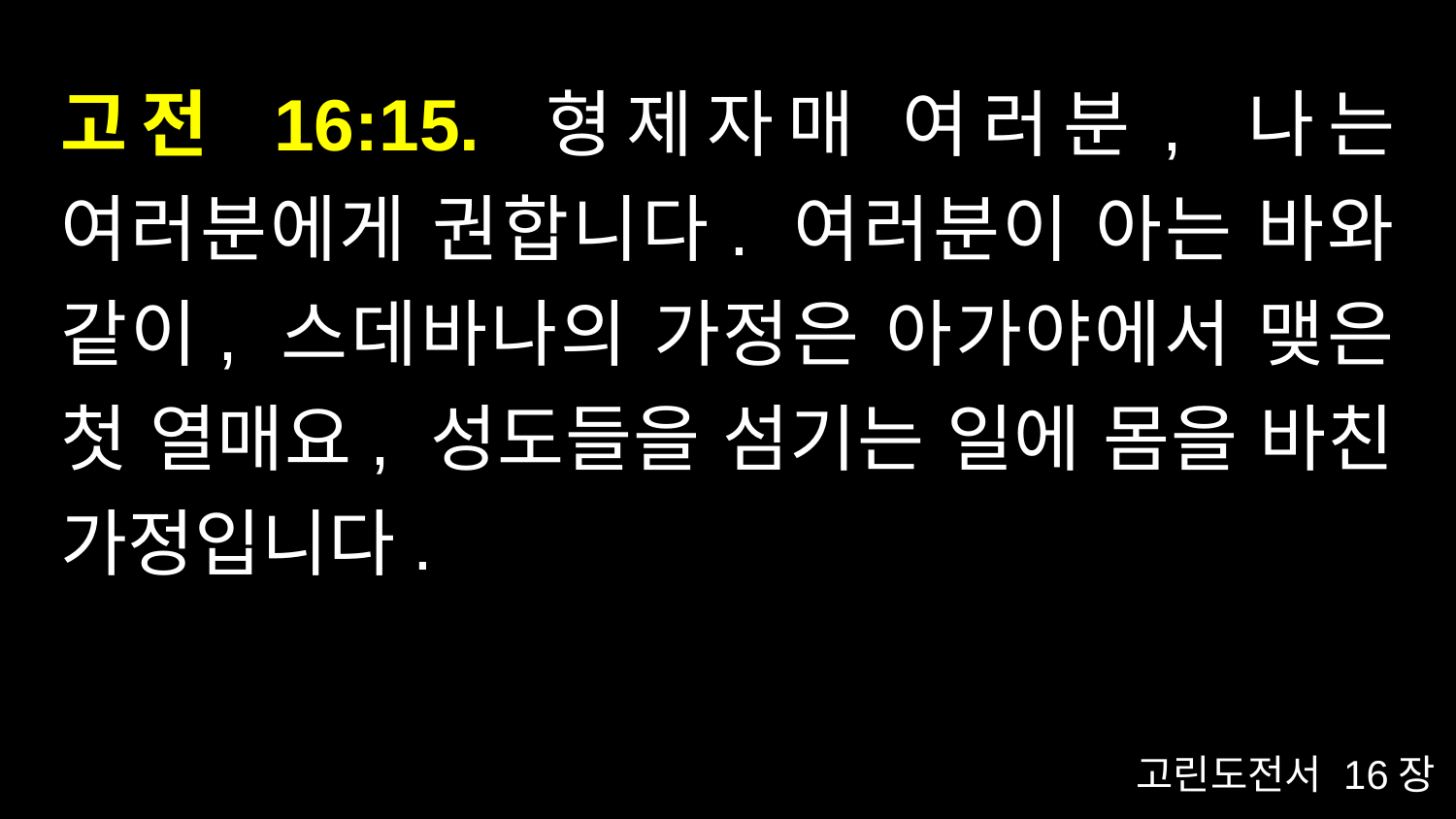

# 고전 16:15. 형제자매 여러분, 나는 여러분에게 권합니다. 여러분이 아는 바와 같이, 스데바나의 가정은 아가야에서 맺은 첫 열매요, 성도들을 섬기는 일에 몸을 바친 가정입니다.
고린도전서 16장